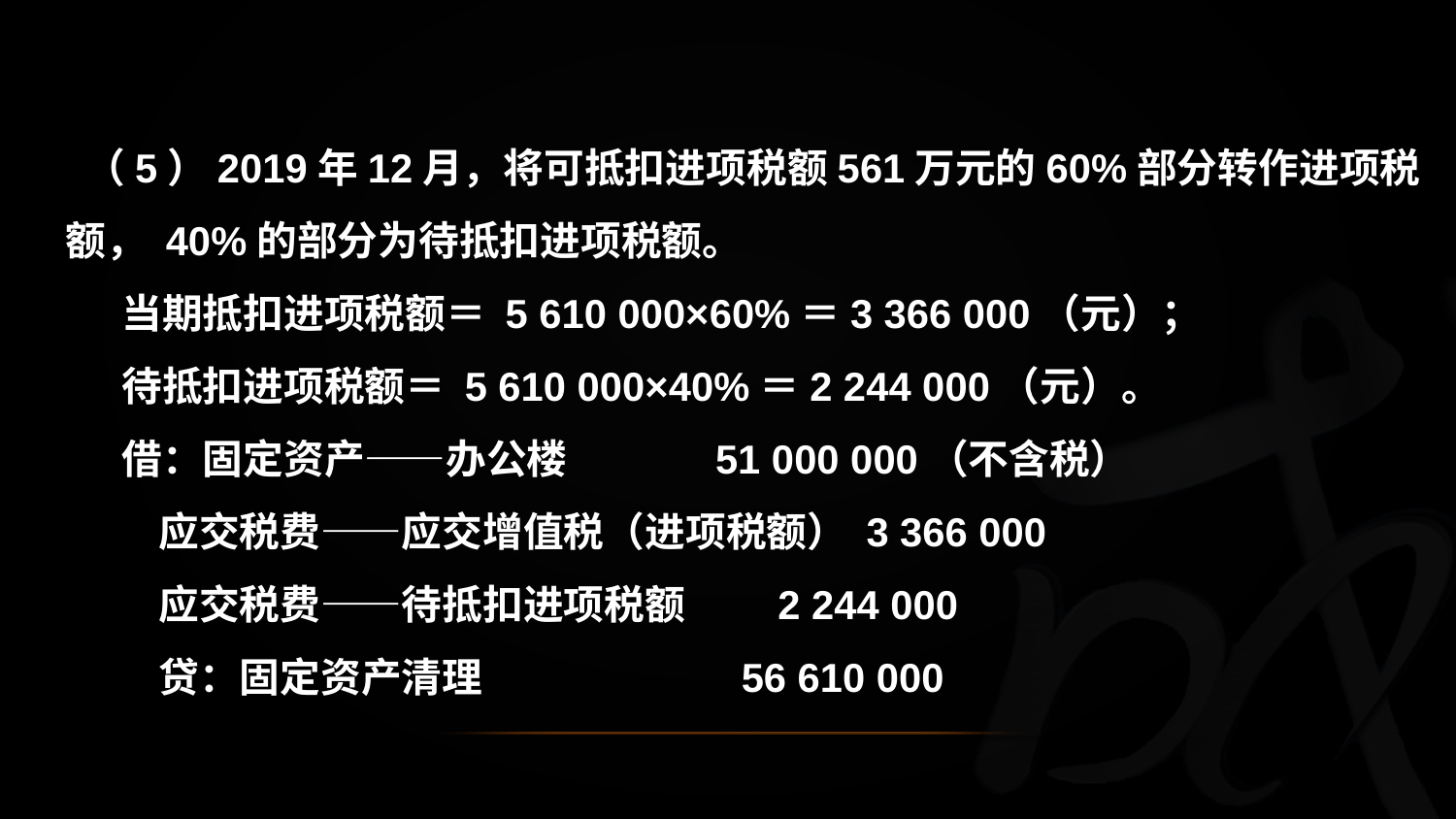

（5）2019年12月，将可抵扣进项税额561万元的60%部分转作进项税额， 40%的部分为待抵扣进项税额。
     当期抵扣进项税额＝ 5 610 000×60%＝3 366 000（元）；
     待抵扣进项税额＝ 5 610 000×40%＝2 244 000（元）。
     借：固定资产——办公楼               51 000 000（不含税）
         应交税费——应交增值税（进项税额） 3 366 000
         应交税费——待抵扣进项税额         2 244 000
         贷：固定资产清理                           56 610 000